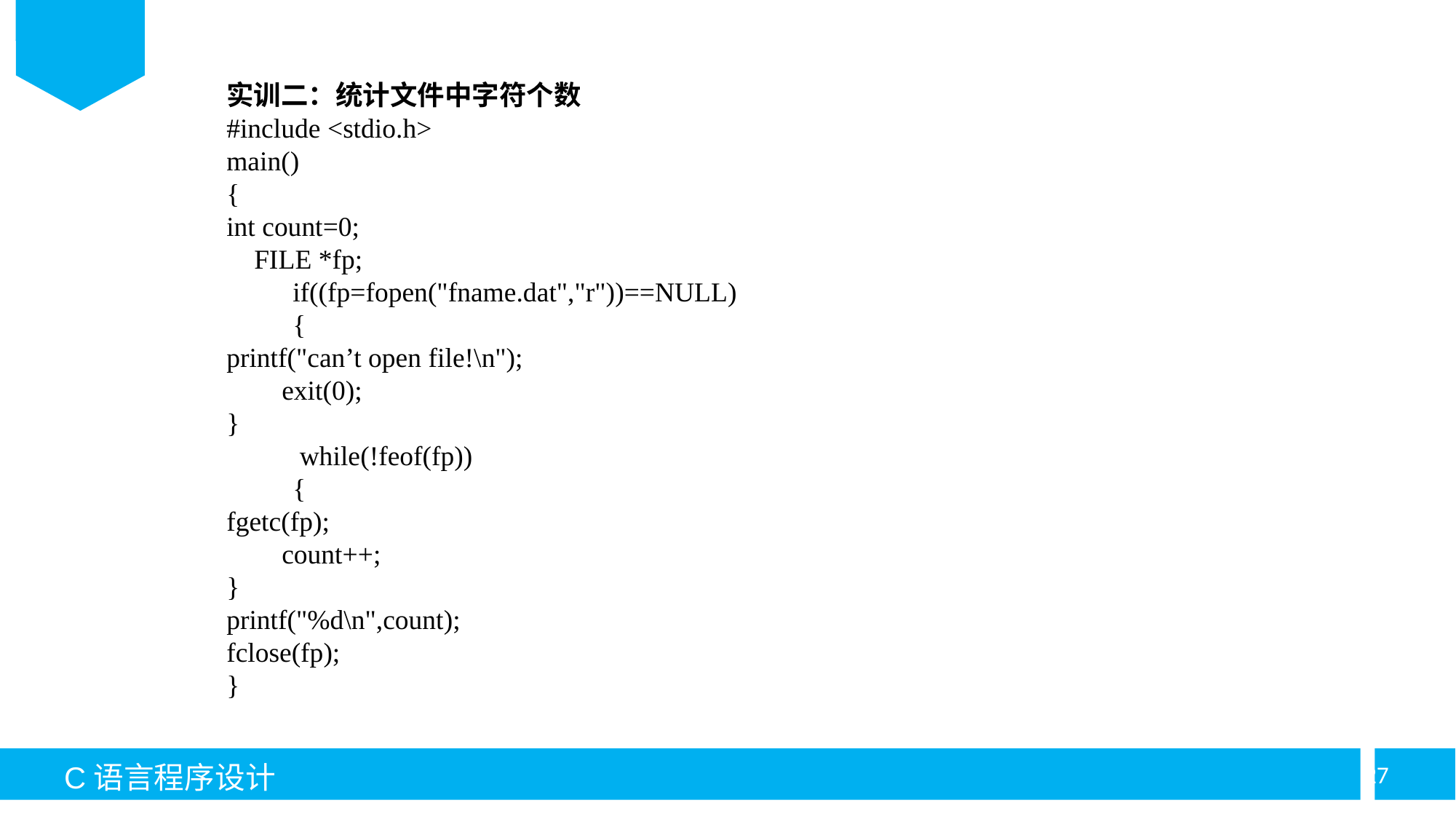

实训二：统计文件中字符个数
#include <stdio.h>
main()
{
int count=0;
    FILE *fp;
	if((fp=fopen("fname.dat","r"))==NULL)
	{
printf("can’t open file!\n");
        exit(0);
}
	 while(!feof(fp))
	{
fgetc(fp);
        count++;
}
printf("%d\n",count);
fclose(fp);
}